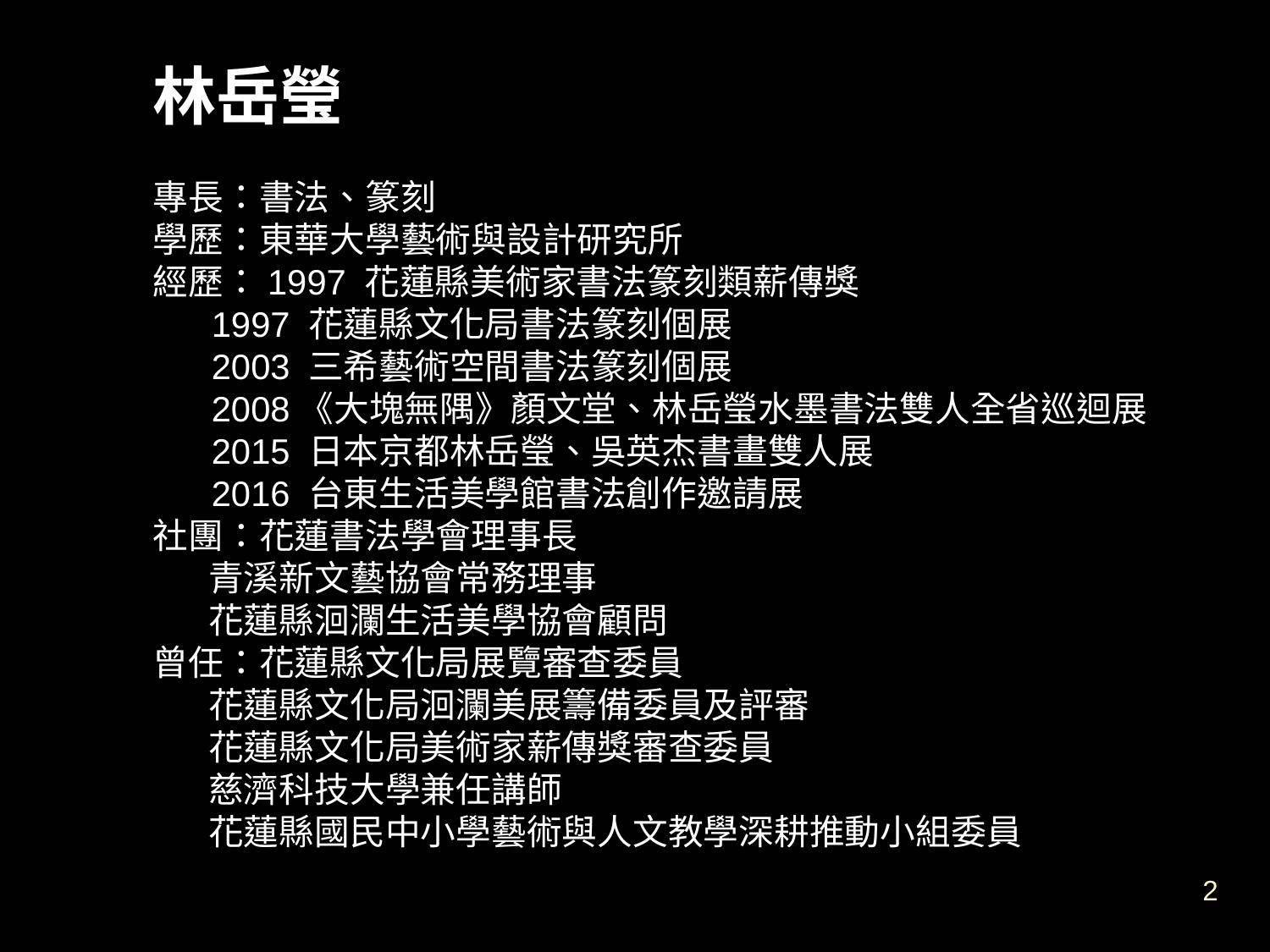

林岳瑩

專長：書法、篆刻
學歷：東華大學藝術與設計研究所
經歷：1997 花蓮縣美術家書法篆刻類薪傳獎
      1997 花蓮縣文化局書法篆刻個展
      2003 三希藝術空間書法篆刻個展
      2008《大塊無隅》顏文堂、林岳瑩水墨書法雙人全省巡迴展
      2015 日本京都林岳瑩、吳英杰書畫雙人展
      2016 台東生活美學館書法創作邀請展
社團：花蓮書法學會理事長
      青溪新文藝協會常務理事
      花蓮縣洄瀾生活美學協會顧問
曾任：花蓮縣文化局展覽審查委員
      花蓮縣文化局洄瀾美展籌備委員及評審
      花蓮縣文化局美術家薪傳獎審查委員
      慈濟科技大學兼任講師
      花蓮縣國民中小學藝術與人文教學深耕推動小組委員
2